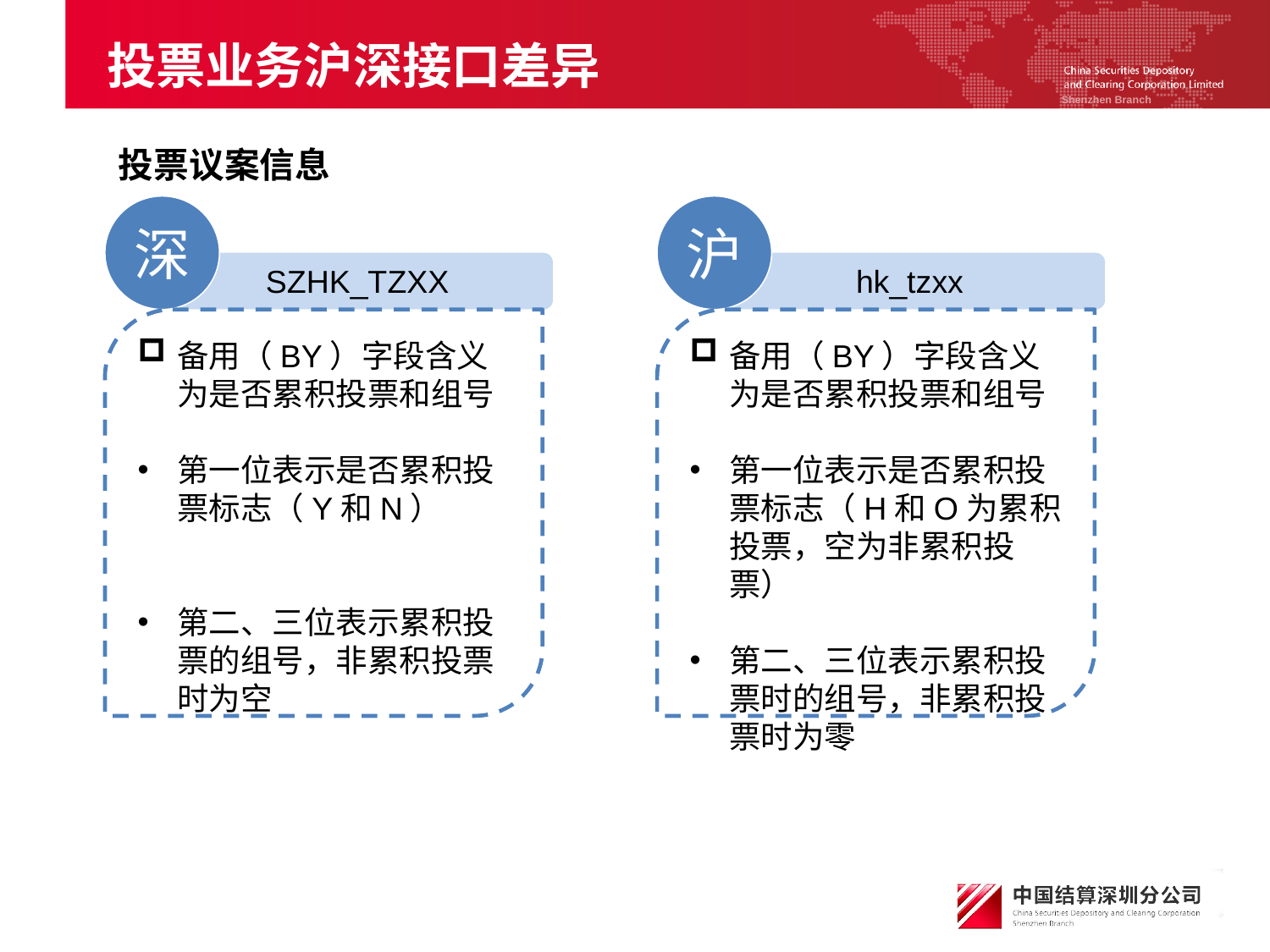

# 投票业务沪深接口差异
投票议案信息
深
SZHK_TZXX
备用（BY）字段含义为是否累积投票和组号

第一位表示是否累积投票标志（Y和N）

第二、三位表示累积投票的组号，非累积投票时为空
沪
hk_tzxx
备用（BY）字段含义为是否累积投票和组号

第一位表示是否累积投票标志（H和O为累积投票，空为非累积投票）

第二、三位表示累积投票时的组号，非累积投票时为零